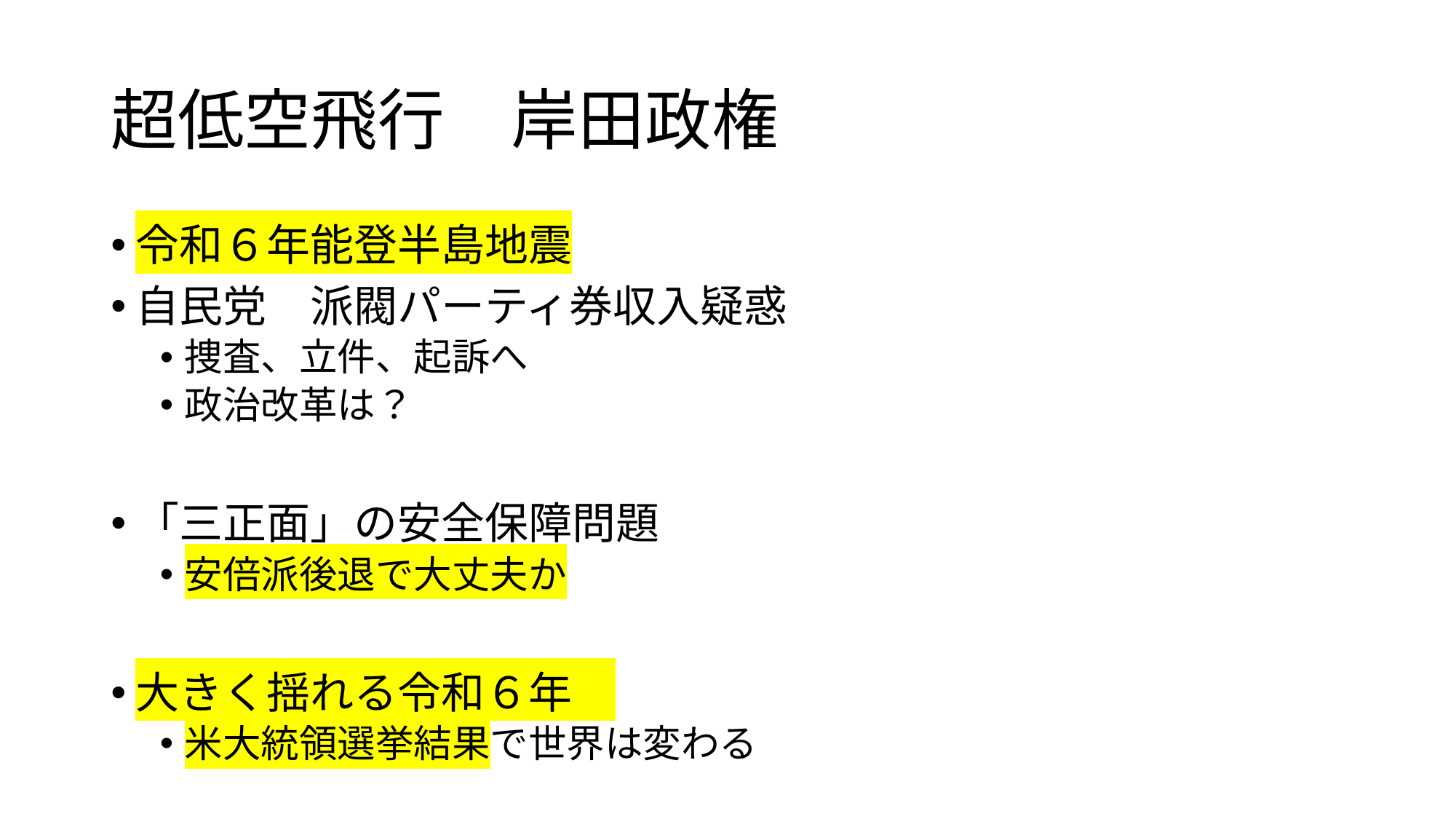

# 超低空飛行　岸田政権
令和６年能登半島地震
自民党　派閥パーティ券収入疑惑
捜査、立件、起訴へ
政治改革は？

「三正面」の安全保障問題
安倍派後退で大丈夫か

大きく揺れる令和６年
米大統領選挙結果で世界は変わる